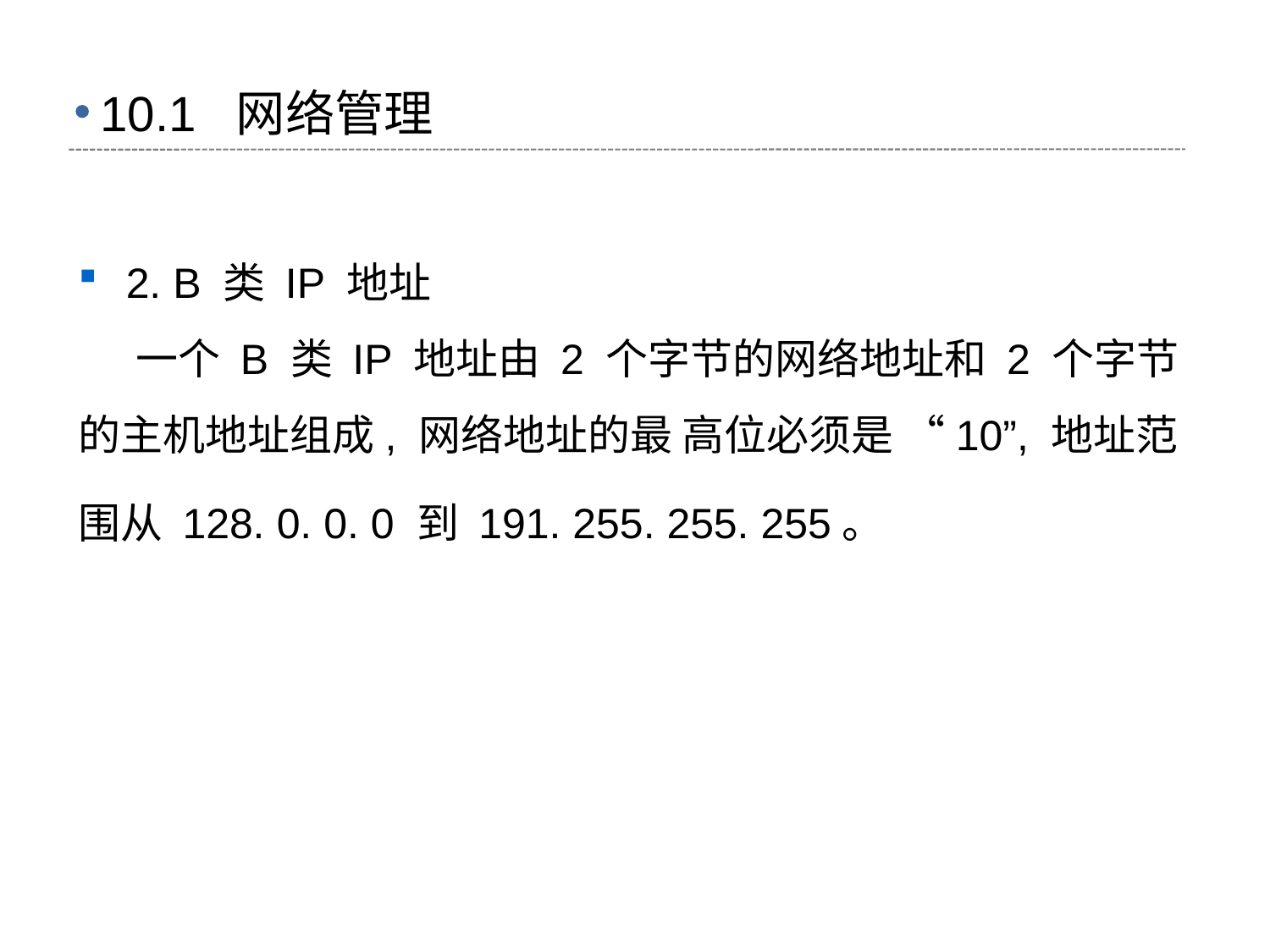

# 10.1  网络管理

2. B 类 IP 地址
     一个 B 类 IP 地址由 2 个字节的网络地址和 2 个字节的主机地址组成, 网络地址的最 高位必须是 “10”, 地址范围从 128. 0. 0. 0 到 191. 255. 255. 255。